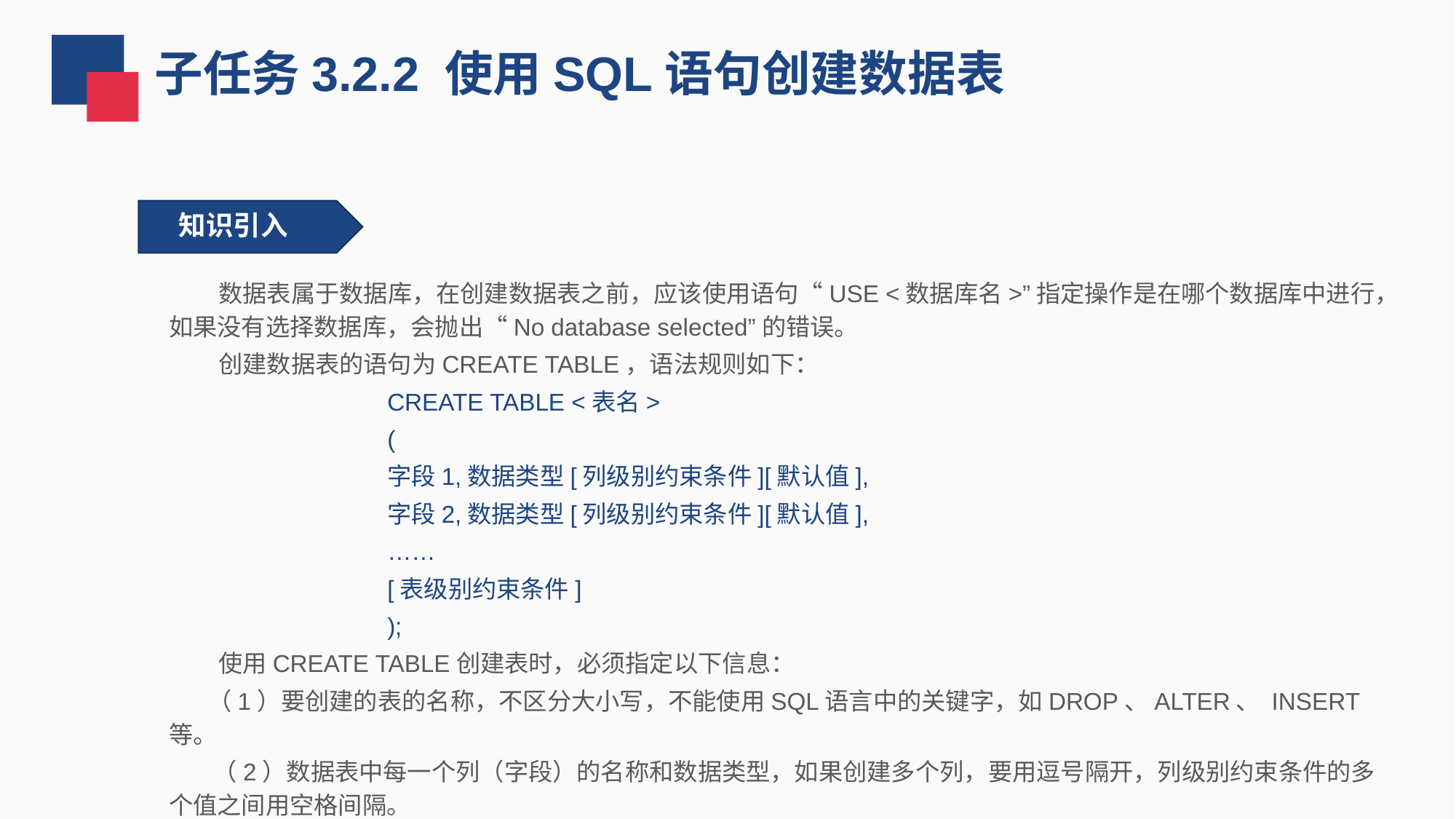

子任务3.2.2 使用SQL语句创建数据表

知识引入
        数据表属于数据库，在创建数据表之前，应该使用语句“USE <数据库名>”指定操作是在哪个数据库中进行，如果没有选择数据库，会抛出“No database selected”的错误。
        创建数据表的语句为CREATE TABLE，语法规则如下：
CREATE TABLE <表名>
(
字段1,数据类型[列级别约束条件][默认值],
字段2,数据类型[列级别约束条件][默认值],
……
[表级别约束条件]
);
        使用CREATE TABLE创建表时，必须指定以下信息：
      （1）要创建的表的名称，不区分大小写，不能使用SQL语言中的关键字，如DROP、ALTER、 INSERT等。
       （2）数据表中每一个列（字段）的名称和数据类型，如果创建多个列，要用逗号隔开，列级别约束条件的多个值之间用空格间隔。